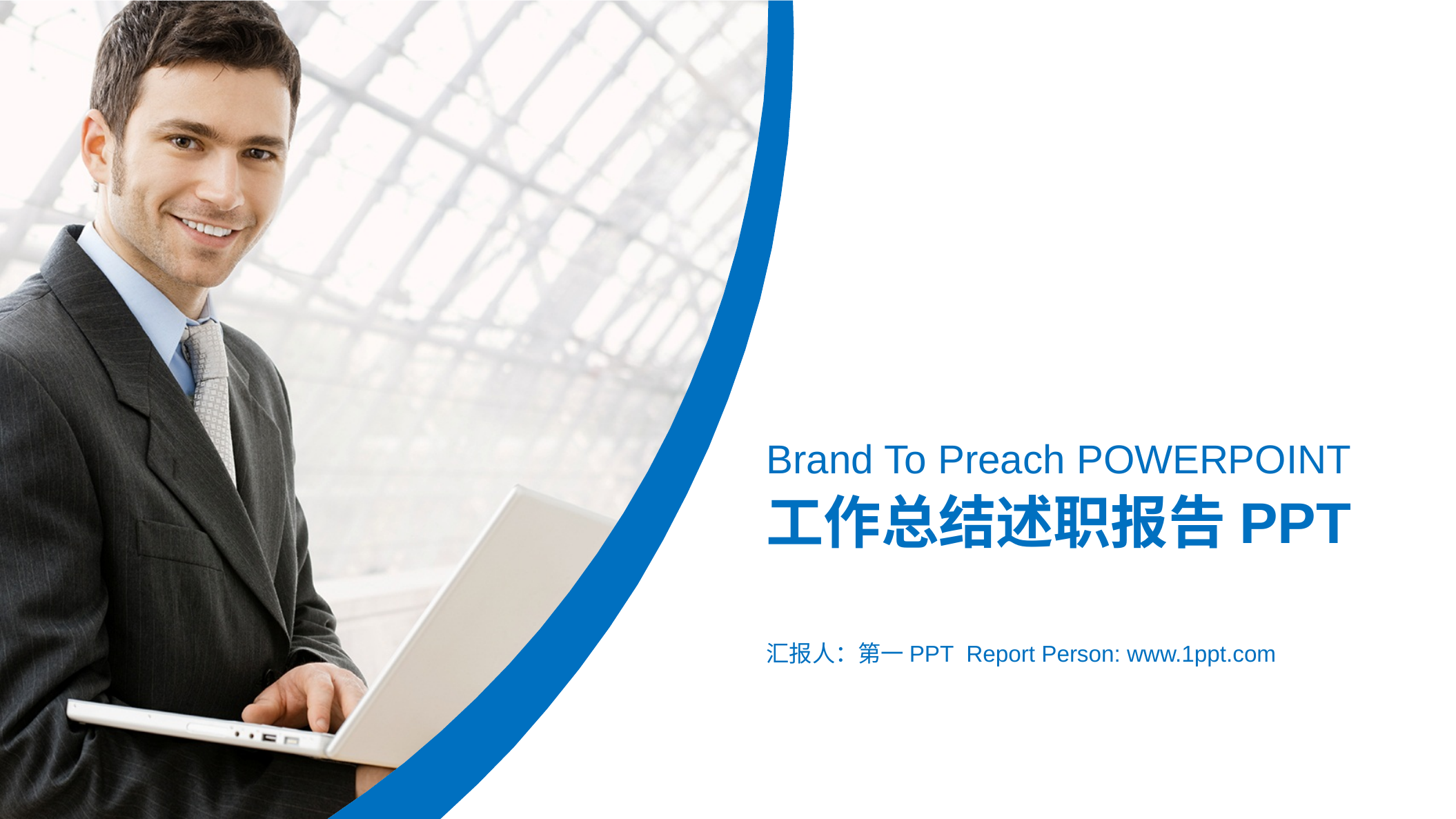

Brand To Preach POWERPOINT
工作总结述职报告PPT
汇报人：第一PPT  Report Person: www.1ppt.com